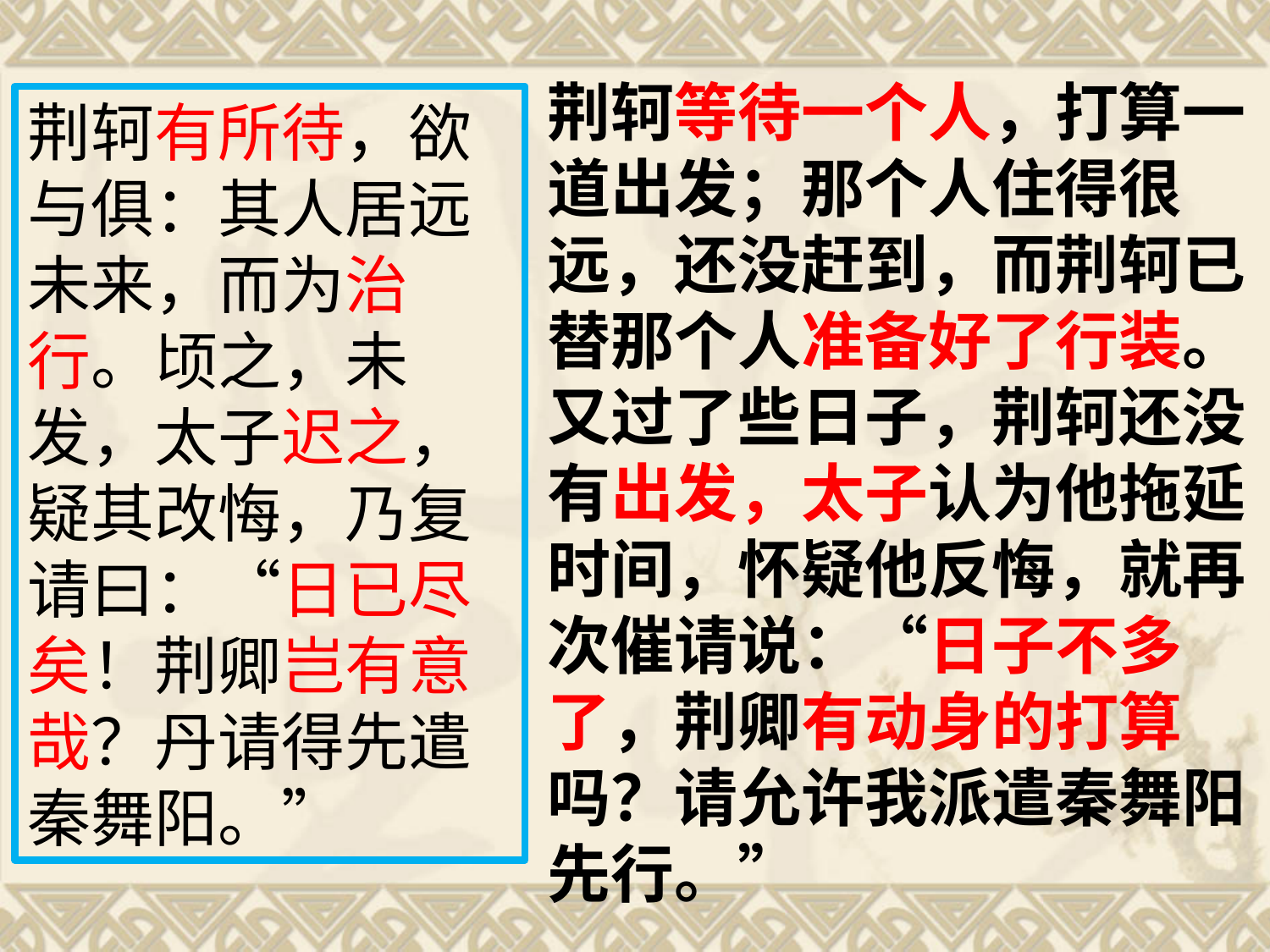

荆轲等待一个人，打算一道出发；那个人住得很远，还没赶到，而荆轲已替那个人准备好了行装。又过了些日子，荆轲还没有出发，太子认为他拖延时间，怀疑他反悔，就再次催请说：“日子不多了，荆卿有动身的打算吗？请允许我派遣秦舞阳先行。”
荆轲有所待，欲与俱：其人居远未来，而为治行。顷之，未发，太子迟之，疑其改悔，乃复请曰：“日已尽矣！荆卿岂有意哉？丹请得先遣秦舞阳。”